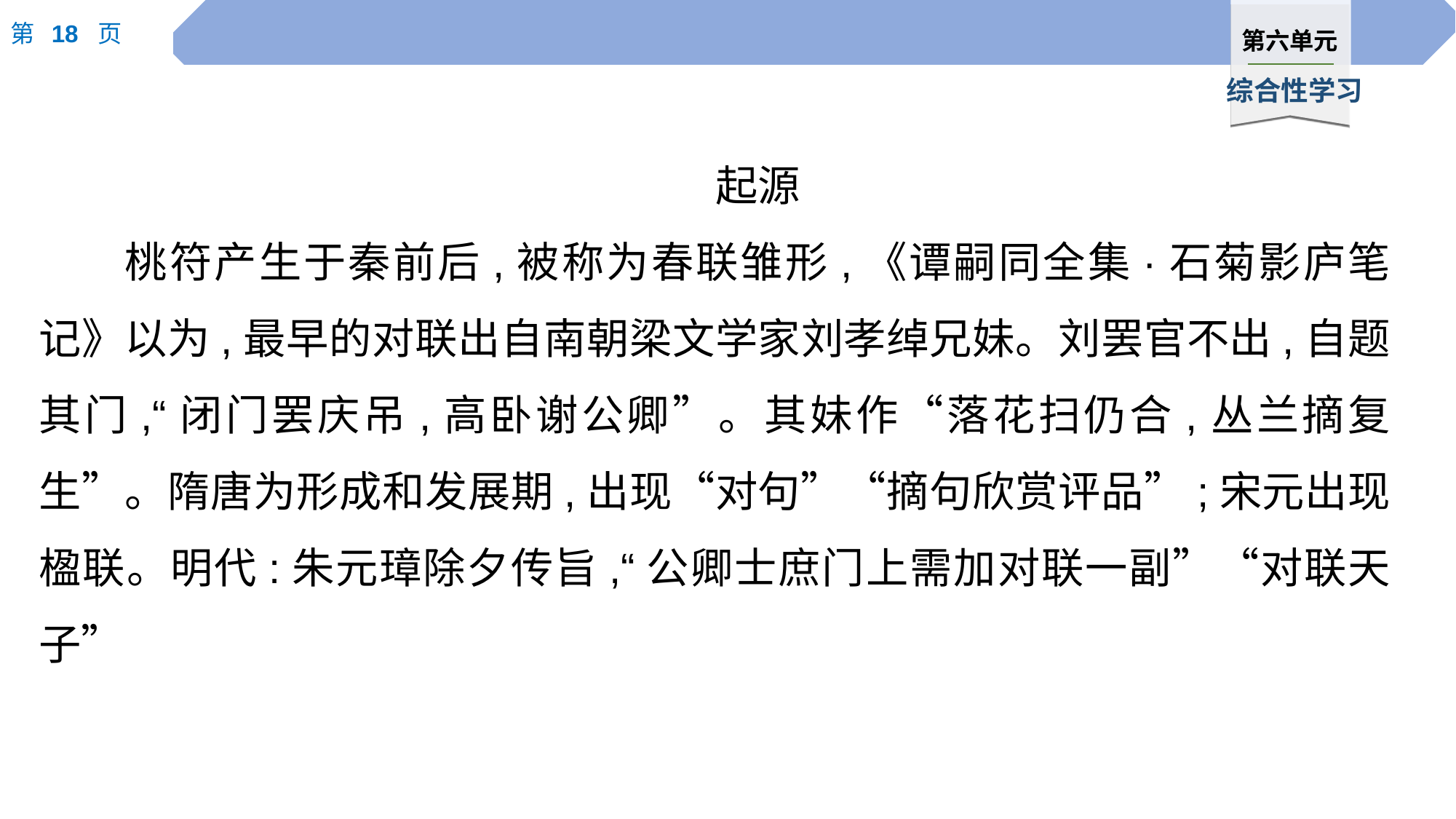

起源
桃符产生于秦前后,被称为春联雏形,《谭嗣同全集·石菊影庐笔记》以为,最早的对联出自南朝梁文学家刘孝绰兄妹。刘罢官不出,自题其门,“闭门罢庆吊,高卧谢公卿”。其妹作“落花扫仍合,丛兰摘复生”。隋唐为形成和发展期,出现“对句”“摘句欣赏评品”;宋元出现楹联。明代:朱元璋除夕传旨,“公卿士庶门上需加对联一副”“对联天子”